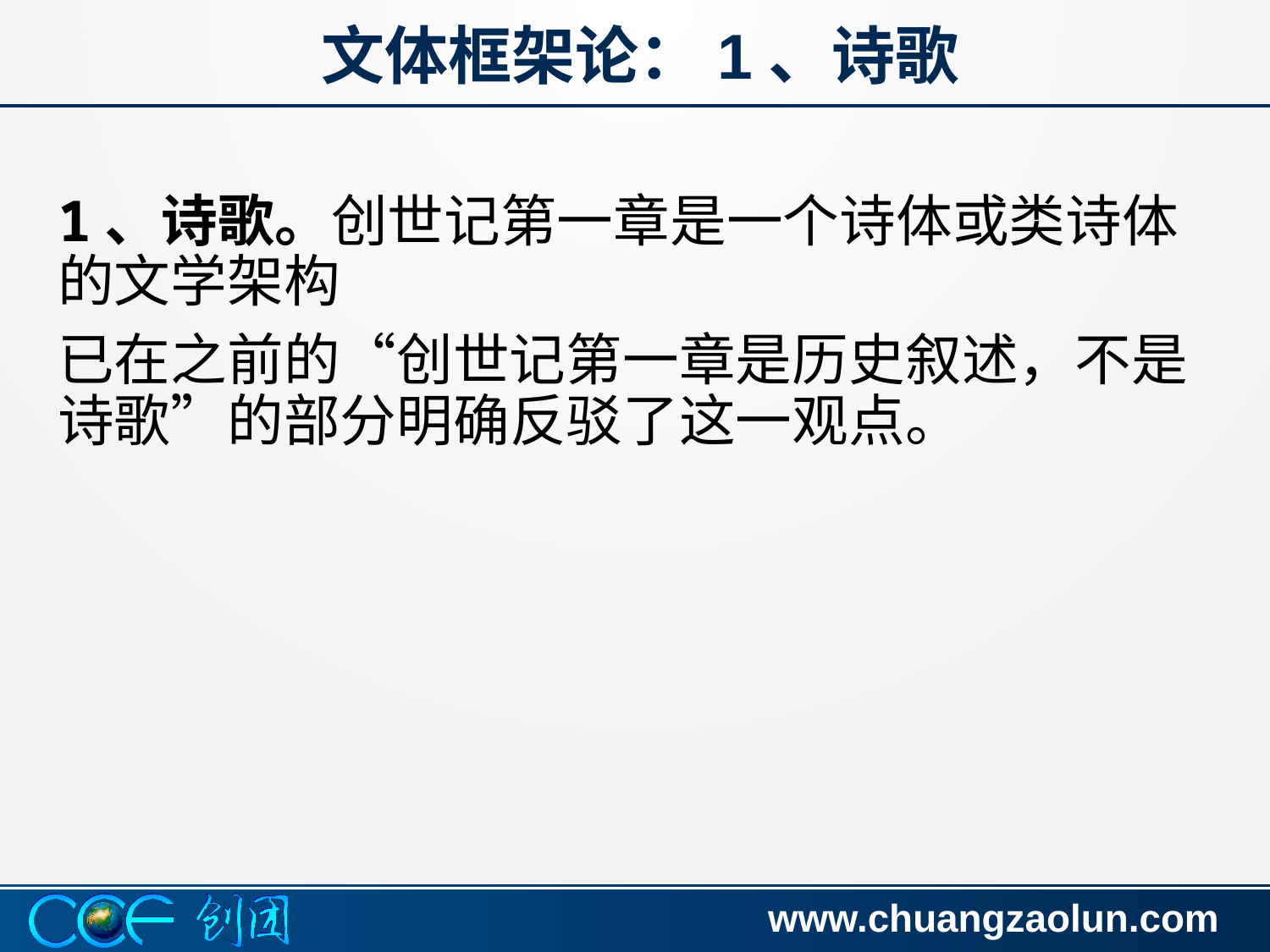

文体框架论：1、诗歌
1、诗歌。创世记第一章是一个诗体或类诗体的文学架构
已在之前的“创世记第一章是历史叙述，不是诗歌”的部分明确反驳了这一观点。